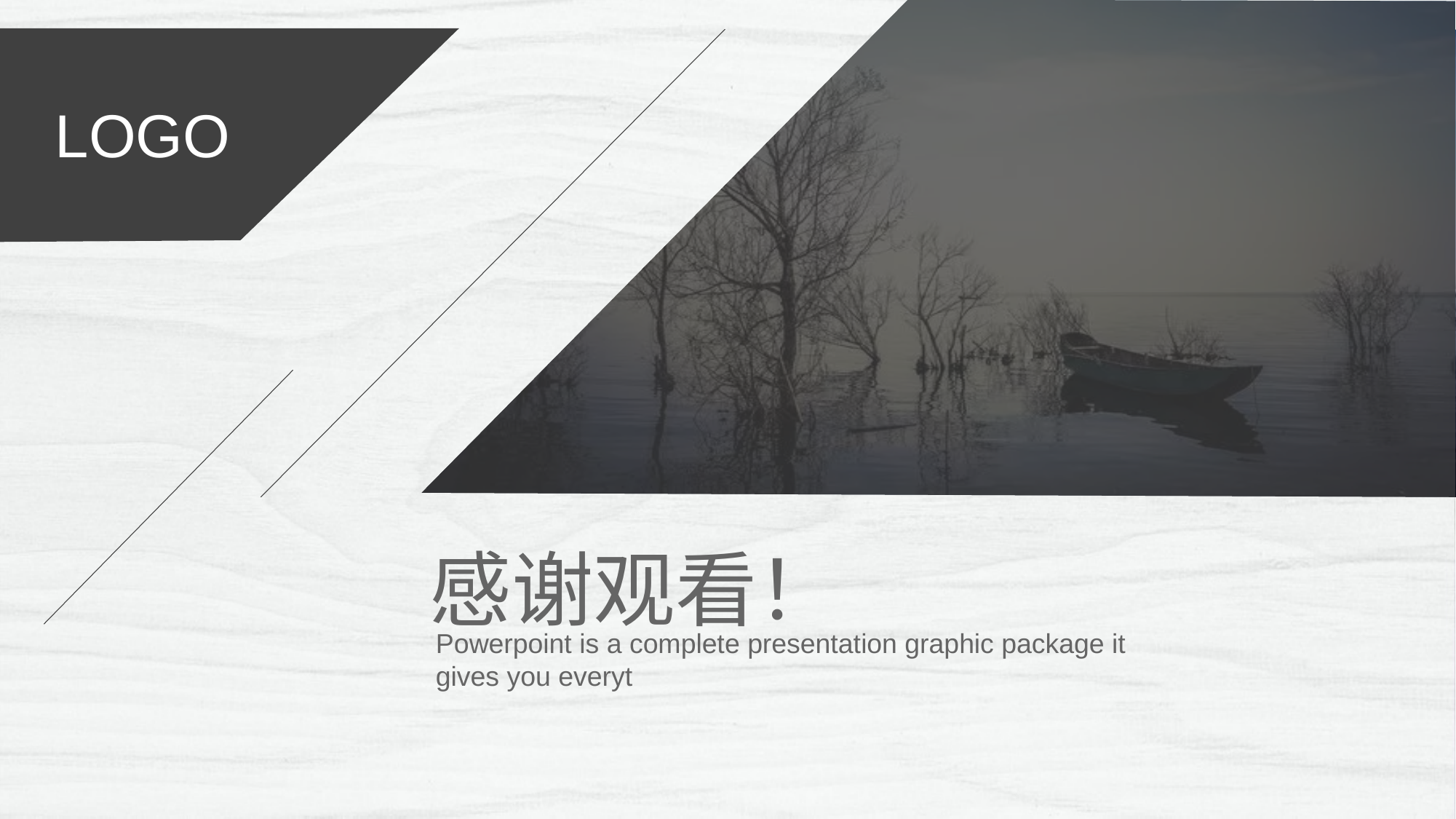

LOGO
感谢观看！
Powerpoint is a complete presentation graphic package it gives you everyt